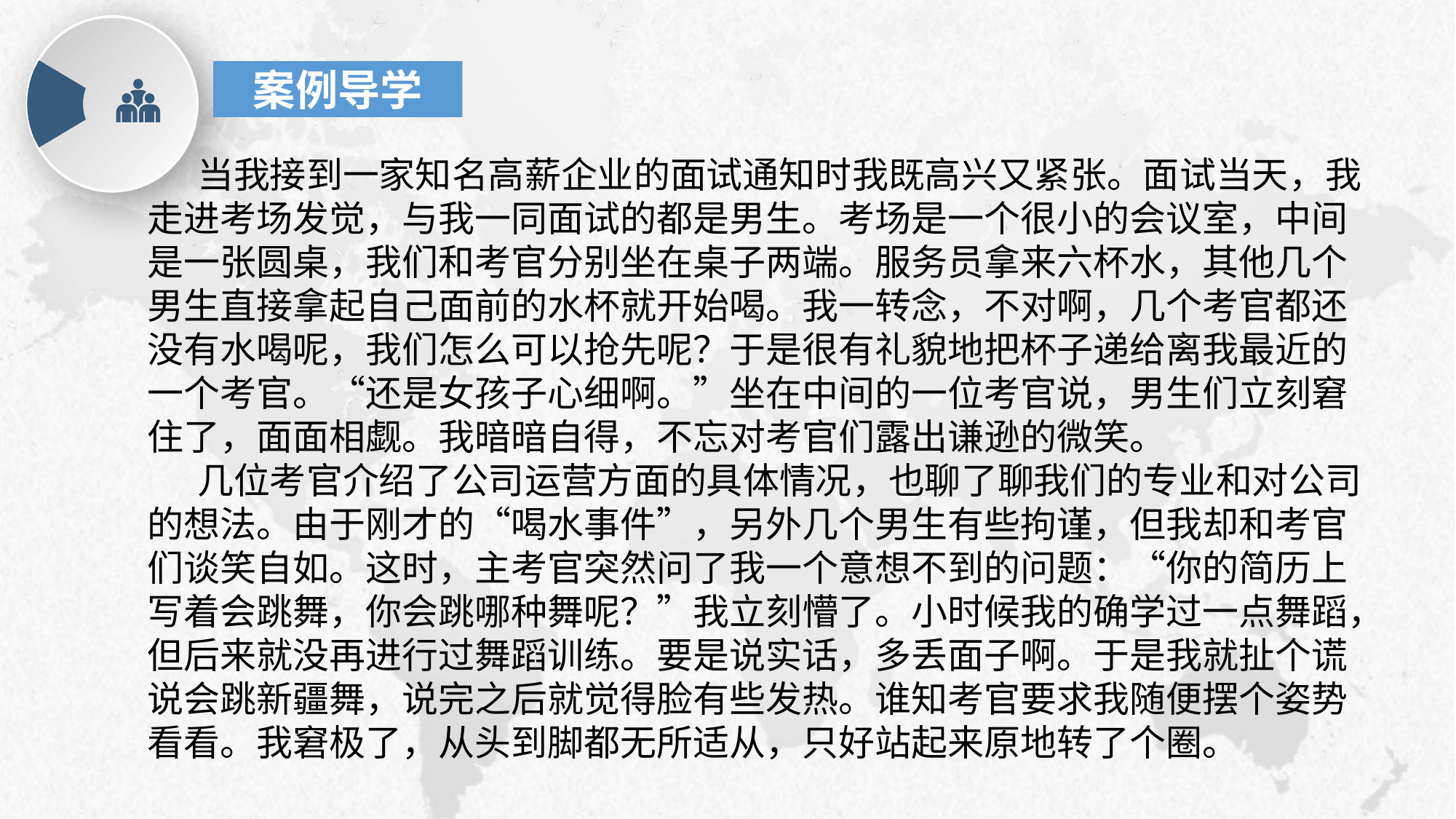

案例导学
     当我接到一家知名高薪企业的面试通知时我既高兴又紧张。面试当天，我走进考场发觉，与我一同面试的都是男生。考场是一个很小的会议室，中间是一张圆桌，我们和考官分别坐在桌子两端。服务员拿来六杯水，其他几个男生直接拿起自己面前的水杯就开始喝。我一转念，不对啊，几个考官都还没有水喝呢，我们怎么可以抢先呢？于是很有礼貌地把杯子递给离我最近的一个考官。“还是女孩子心细啊。”坐在中间的一位考官说，男生们立刻窘住了，面面相觑。我暗暗自得，不忘对考官们露出谦逊的微笑。
     几位考官介绍了公司运营方面的具体情况，也聊了聊我们的专业和对公司的想法。由于刚才的“喝水事件”，另外几个男生有些拘谨，但我却和考官们谈笑自如。这时，主考官突然问了我一个意想不到的问题：“你的简历上写着会跳舞，你会跳哪种舞呢？”我立刻懵了。小时候我的确学过一点舞蹈，但后来就没再进行过舞蹈训练。要是说实话，多丢面子啊。于是我就扯个谎说会跳新疆舞，说完之后就觉得脸有些发热。谁知考官要求我随便摆个姿势看看。我窘极了，从头到脚都无所适从，只好站起来原地转了个圈。